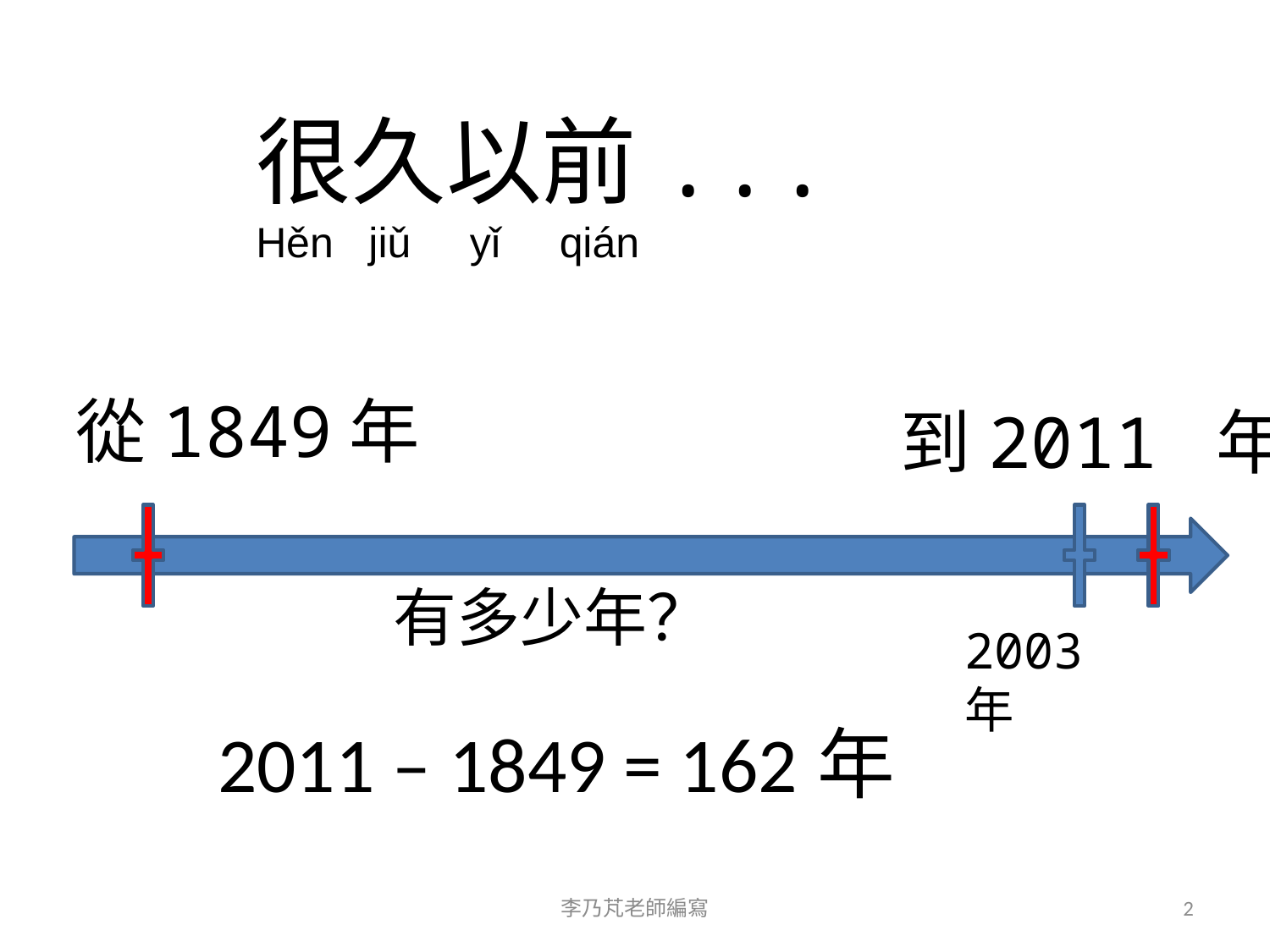

很久以前...
Hěn   jiǔ     yǐ     qián
從1849年
到2011 年

有多少年？
2003年
2011 – 1849 = 162年
李乃芃老師編寫
2